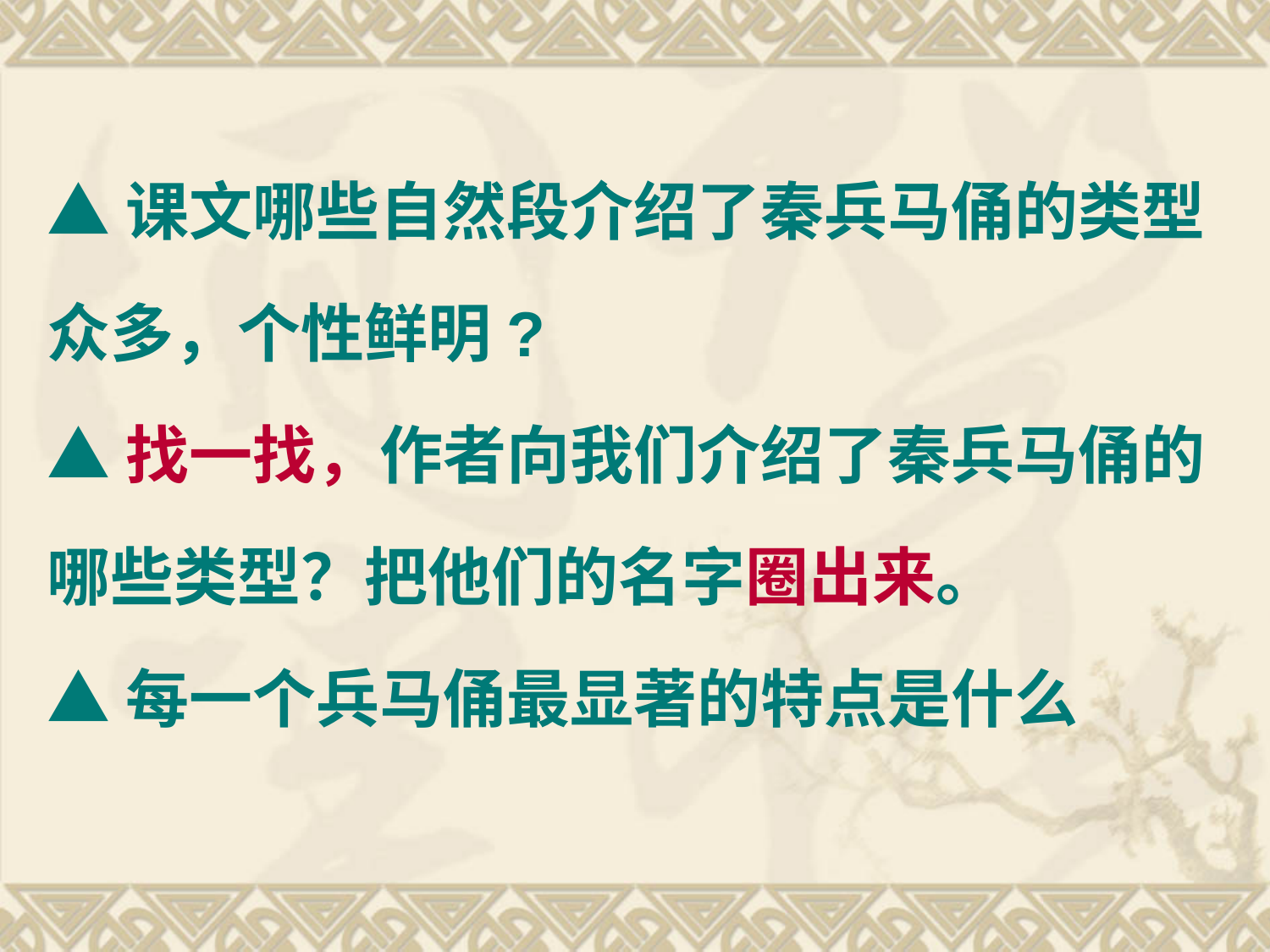

▲课文哪些自然段介绍了秦兵马俑的类型众多，个性鲜明?
▲找一找，作者向我们介绍了秦兵马俑的哪些类型？把他们的名字圈出来。
▲每一个兵马俑最显著的特点是什么